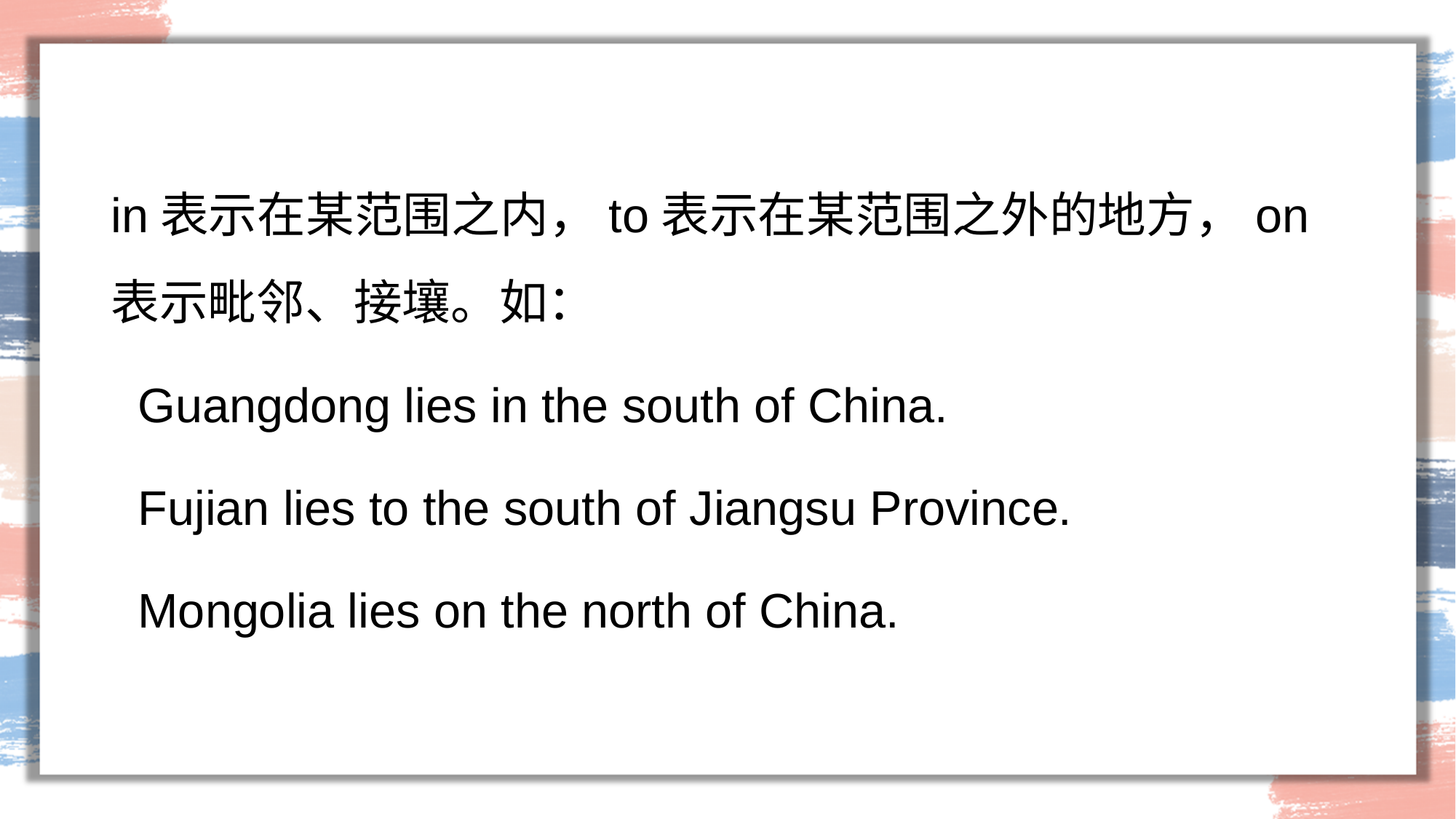

#
in表示在某范围之内，to表示在某范围之外的地方，on 表示毗邻、接壤。如：
  Guangdong lies in the south of China.
  Fujian lies to the south of Jiangsu Province.
  Mongolia lies on the north of China.